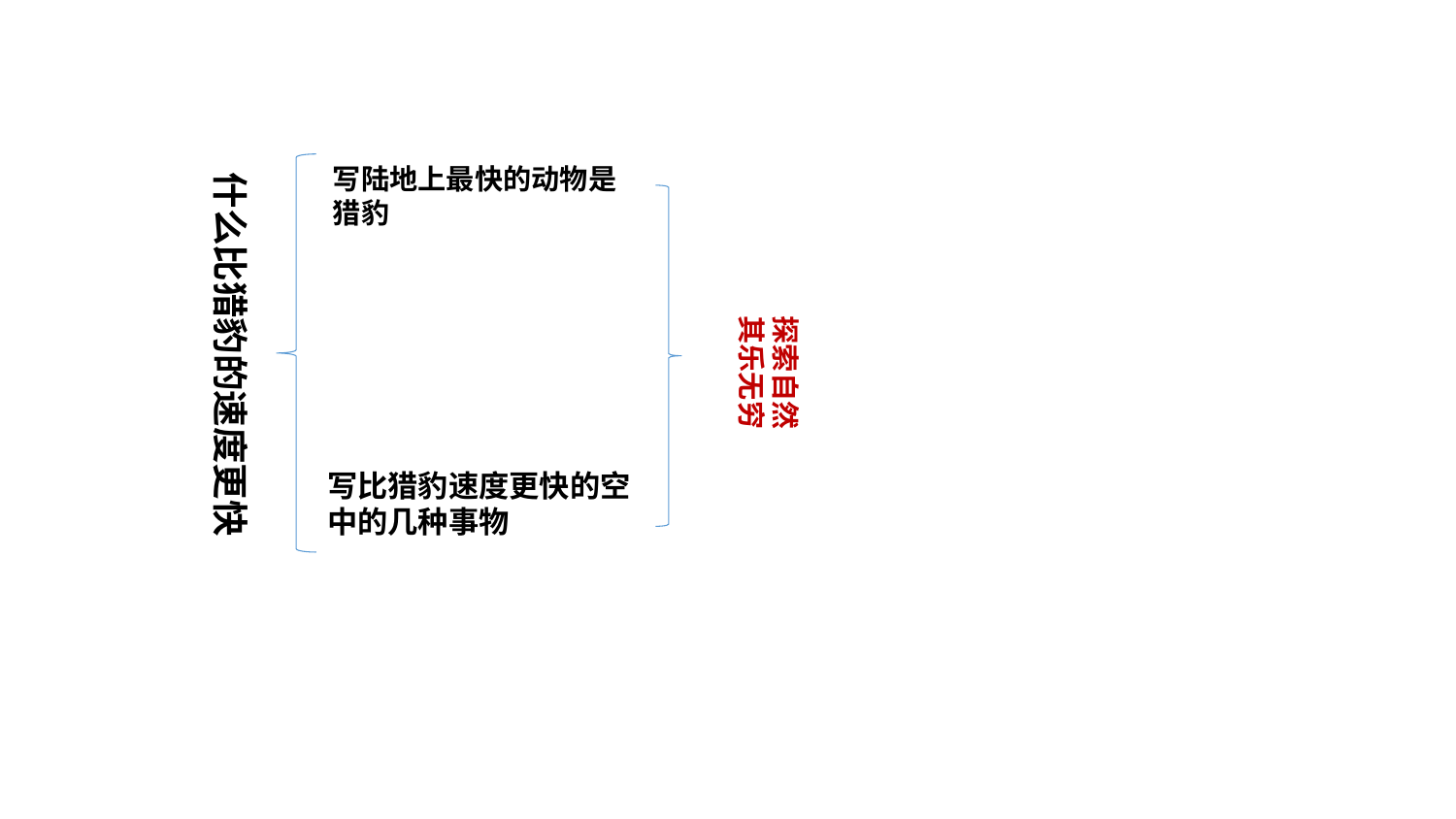

写陆地上最快的动物是猎豹
什么比猎豹的速度更快

探索自然
其乐无穷
写比猎豹速度更快的空中的几种事物